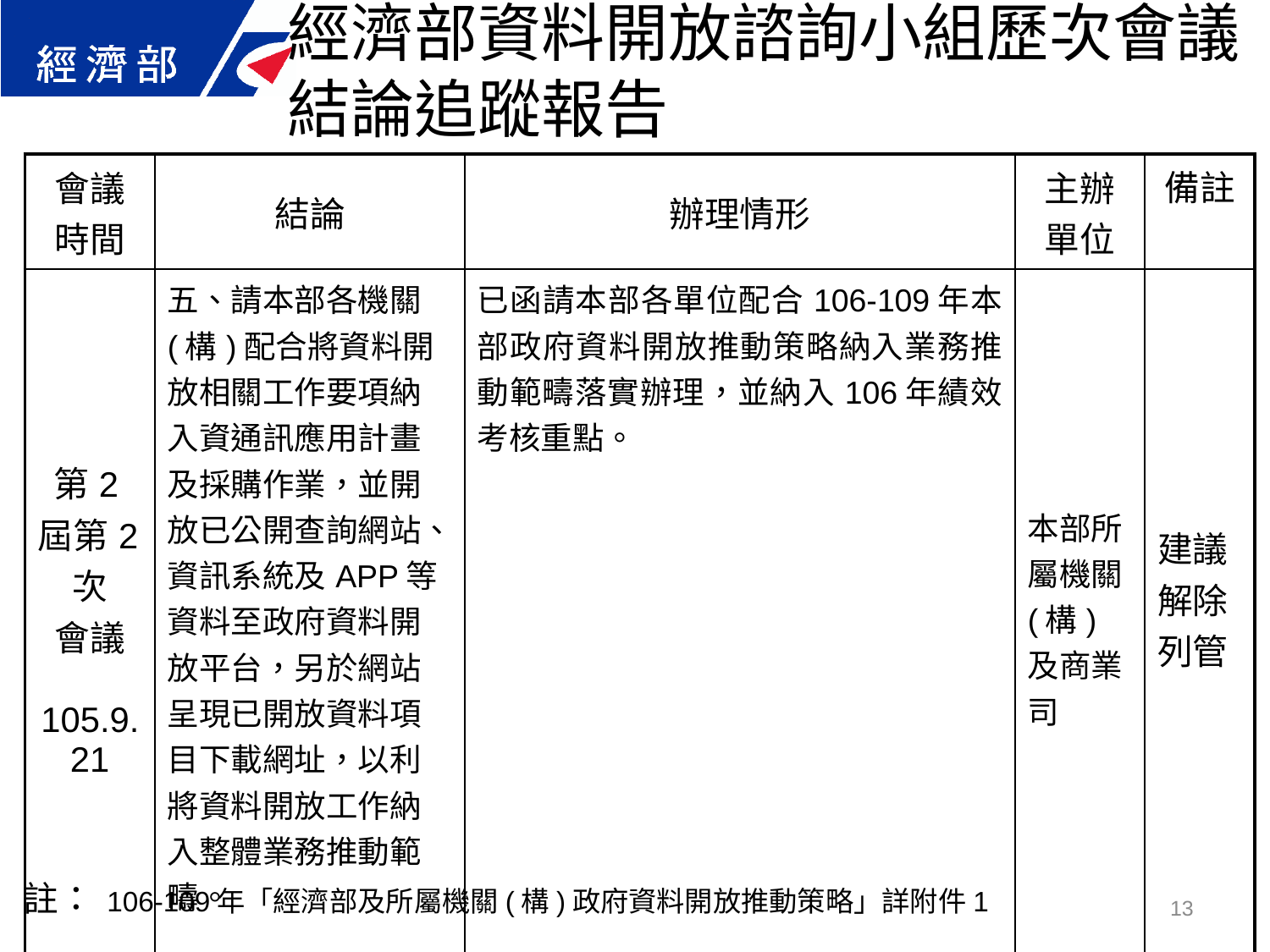

經濟部資料開放諮詢小組歷次會議結論追蹤報告
| 會議 時間 | 結論 | 辦理情形 | 主辦 單位 | 備註 |
| --- | --- | --- | --- | --- |
| 第2屆第2次 會議 105.9.21 | 五、請本部各機關(構)配合將資料開放相關工作要項納入資通訊應用計畫及採購作業，並開放已公開查詢網站、資訊系統及APP等資料至政府資料開放平台，另於網站呈現已開放資料項目下載網址，以利將資料開放工作納入整體業務推動範疇。 | 已函請本部各單位配合106-109年本部政府資料開放推動策略納入業務推動範疇落實辦理，並納入106年績效考核重點。 | 本部所屬機關(構)及商業司 | 建議解除列管 |
註： 106-109年「經濟部及所屬機關(構)政府資料開放推動策略」詳附件1
13